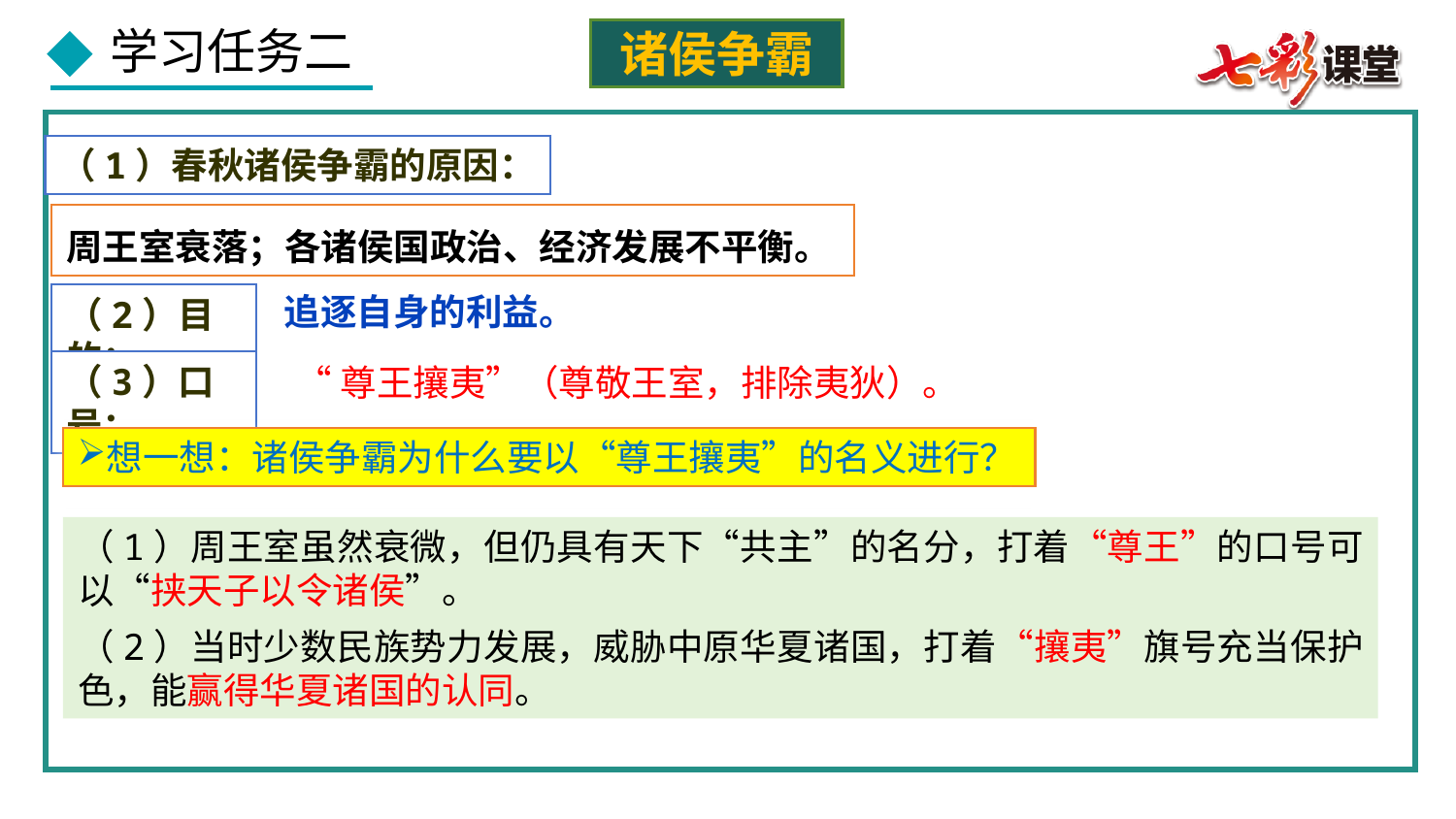

诸侯争霸
（1）春秋诸侯争霸的原因：
周王室衰落；各诸侯国政治、经济发展不平衡。
追逐自身的利益。
（2）目的：
（3）口号：
“尊王攘夷”（尊敬王室，排除夷狄）。
想一想：诸侯争霸为什么要以“尊王攘夷”的名义进行？
（1）周王室虽然衰微，但仍具有天下“共主”的名分，打着“尊王”的口号可以“挟天子以令诸侯”。
（2）当时少数民族势力发展，威胁中原华夏诸国，打着“攘夷”旗号充当保护色，能赢得华夏诸国的认同。